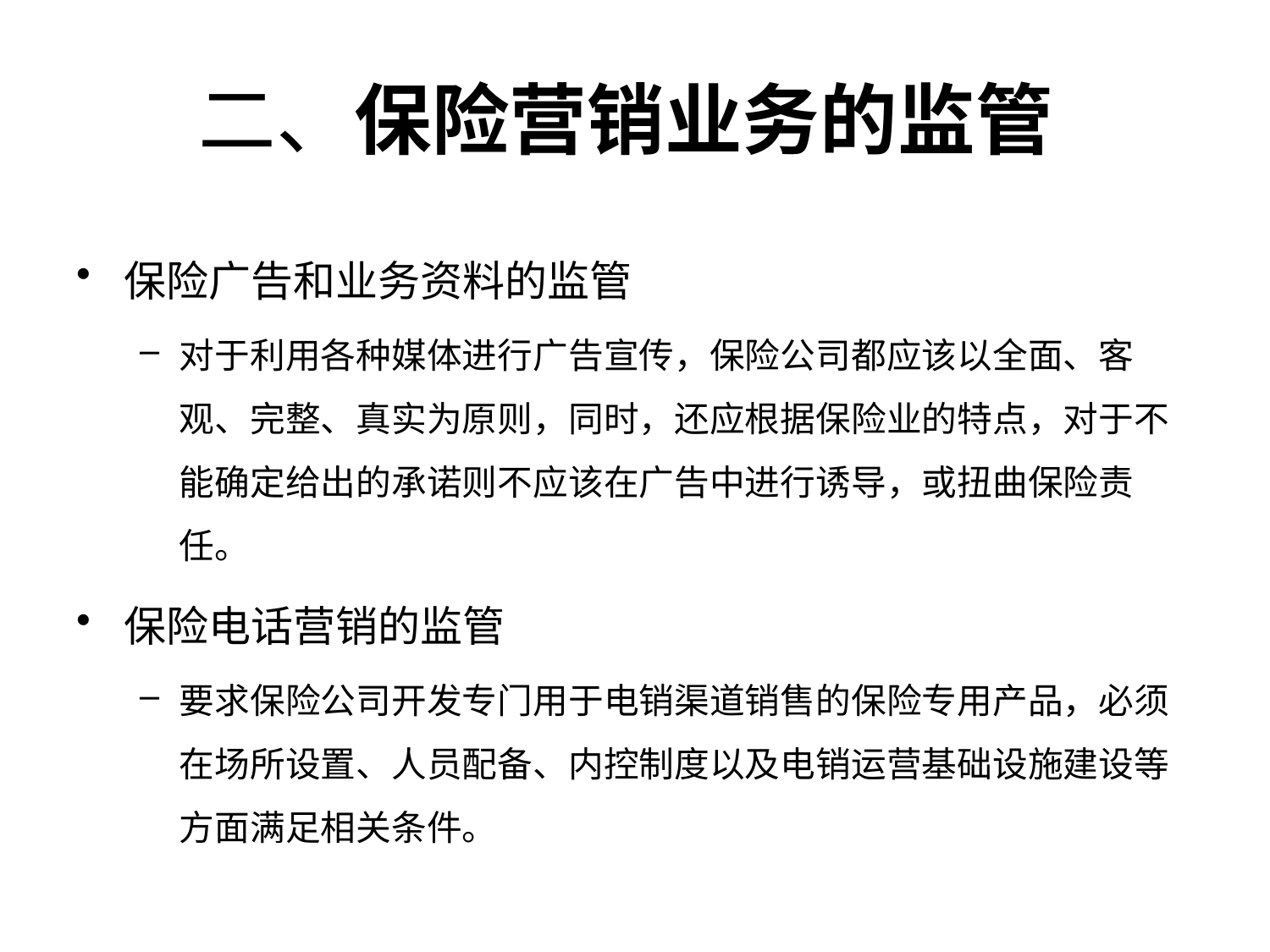

# 二、保险营销业务的监管
保险广告和业务资料的监管
对于利用各种媒体进行广告宣传，保险公司都应该以全面、客观、完整、真实为原则，同时，还应根据保险业的特点，对于不能确定给出的承诺则不应该在广告中进行诱导，或扭曲保险责任。
保险电话营销的监管
要求保险公司开发专门用于电销渠道销售的保险专用产品，必须在场所设置、人员配备、内控制度以及电销运营基础设施建设等方面满足相关条件。